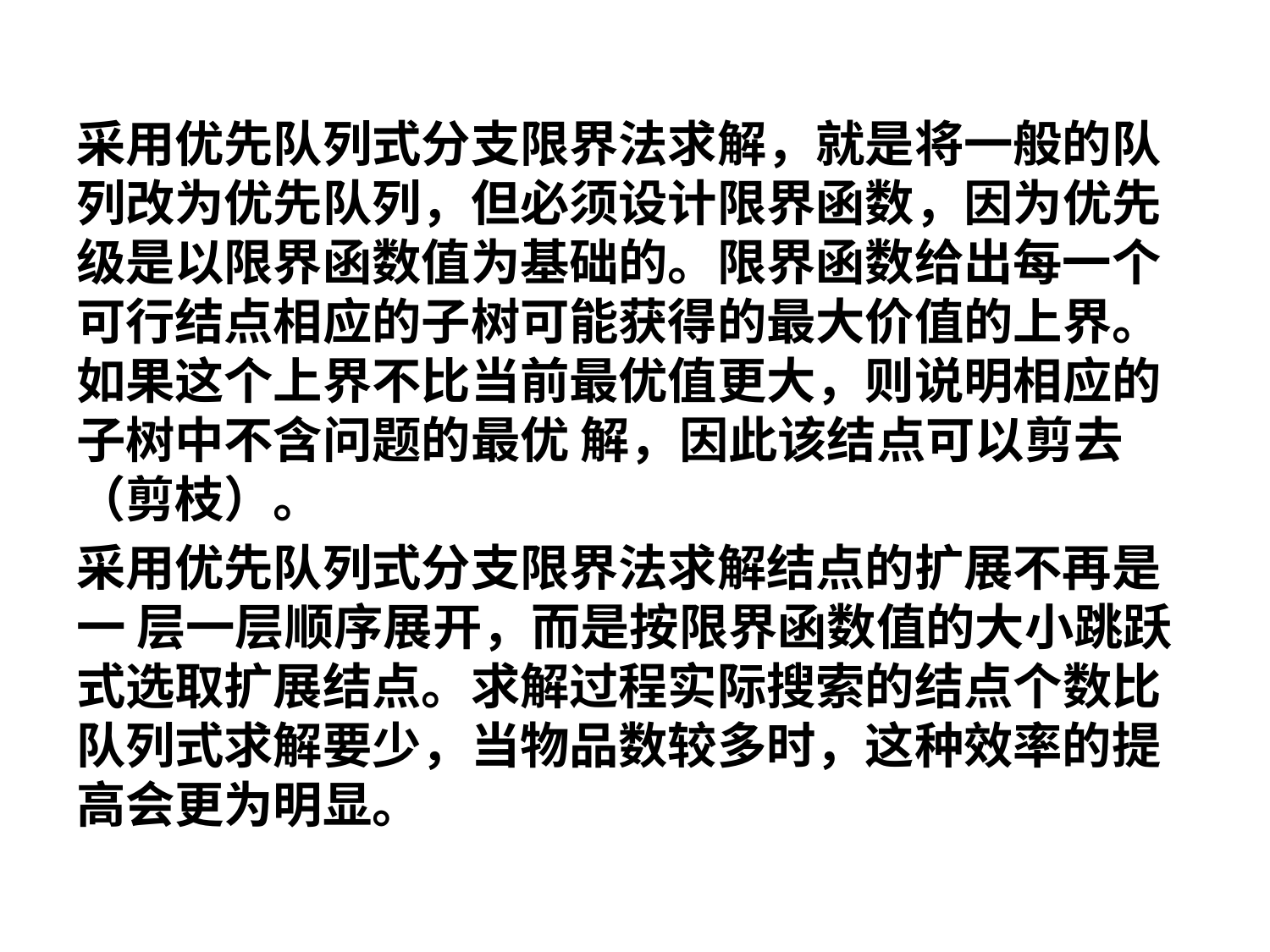

采用优先队列式分支限界法求解，就是将一般的队列改为优先队列，但必须设计限界函数，因为优先级是以限界函数值为基础的。限界函数给出每一个可行结点相应的子树可能获得的最大价值的上界。如果这个上界不比当前最优值更大，则说明相应的子树中不含问题的最优 解，因此该结点可以剪去（剪枝）。
采用优先队列式分支限界法求解结点的扩展不再是一 层一层顺序展开，而是按限界函数值的大小跳跃式选取扩展结点。求解过程实际搜索的结点个数比队列式求解要少，当物品数较多时，这种效率的提高会更为明显。